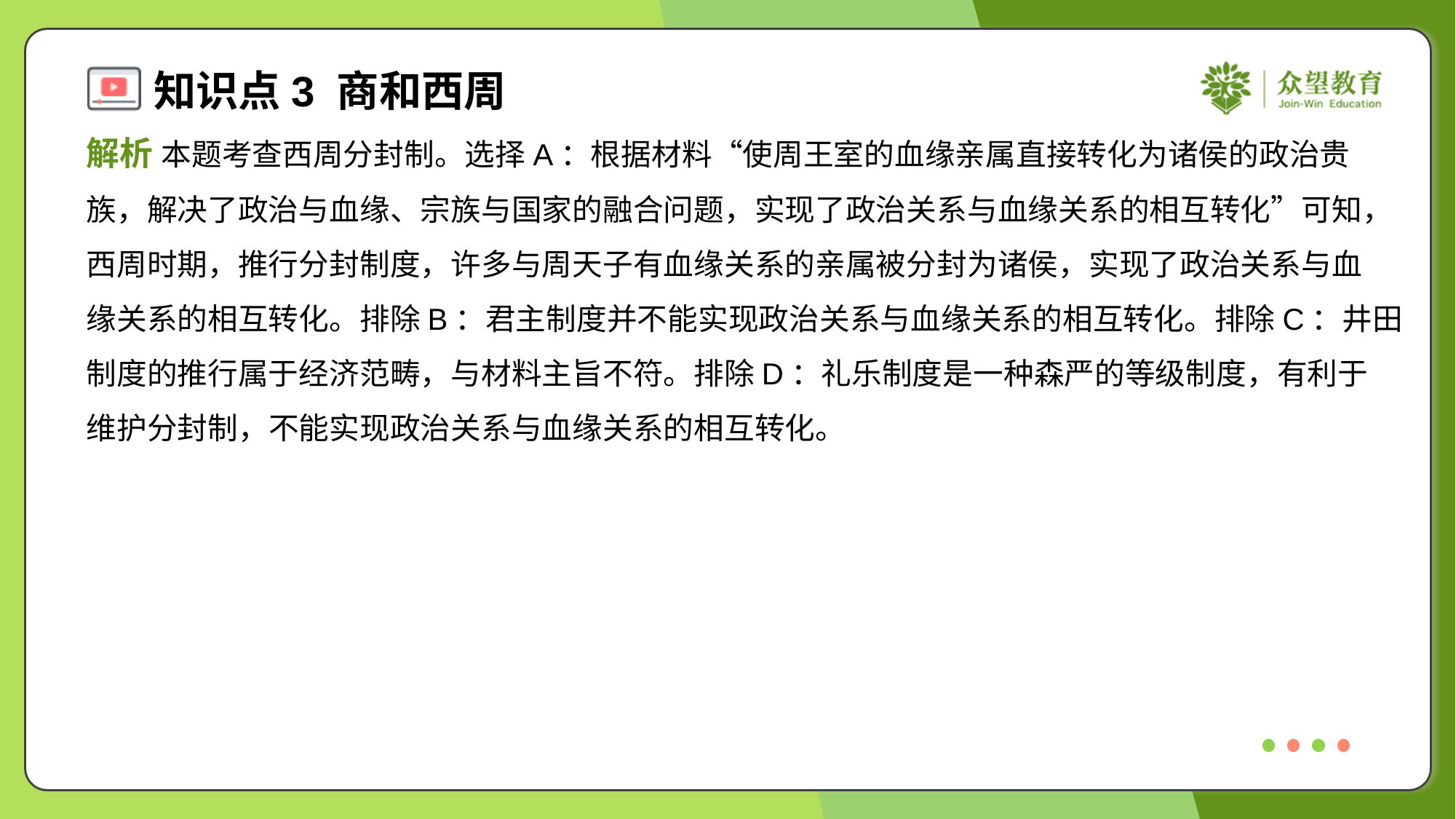

解析 本题考查西周分封制。选择A：根据材料“使周王室的血缘亲属直接转化为诸侯的政治贵
族，解决了政治与血缘、宗族与国家的融合问题，实现了政治关系与血缘关系的相互转化”可知，
西周时期，推行分封制度，许多与周天子有血缘关系的亲属被分封为诸侯，实现了政治关系与血
缘关系的相互转化。排除B：君主制度并不能实现政治关系与血缘关系的相互转化。排除C：井田
制度的推行属于经济范畴，与材料主旨不符。排除D：礼乐制度是一种森严的等级制度，有利于
维护分封制，不能实现政治关系与血缘关系的相互转化。